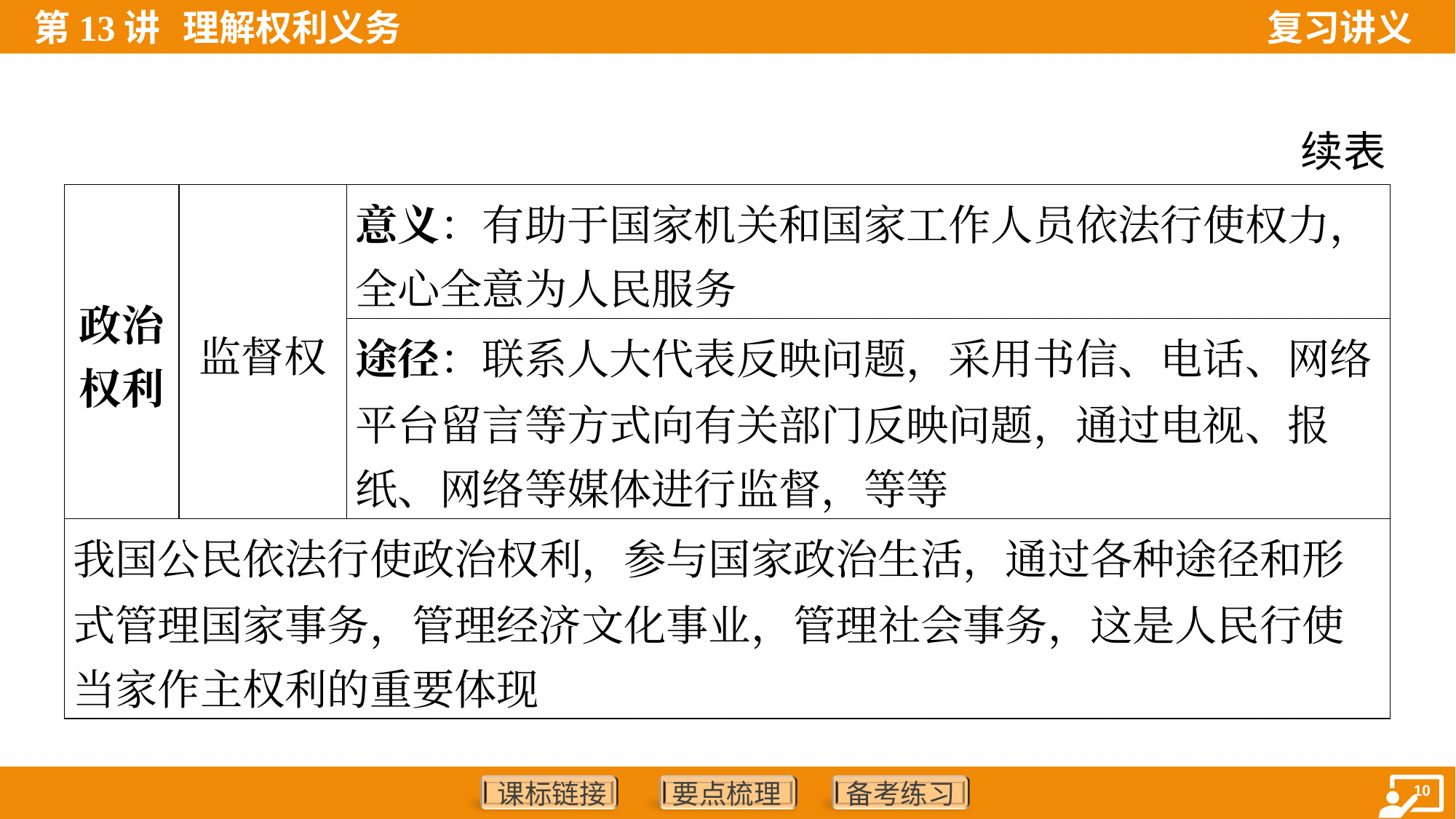

续表
| 政治 权利 | 监督权 | 意义：有助于国家机关和国家工作人员依法行使权力， 全心全意为人民服务 |
| --- | --- | --- |
|  |  | 途径：联系人大代表反映问题，采用书信、电话、网络 平台留言等方式向有关部门反映问题，通过电视、报 纸、网络等媒体进行监督，等等 |
| 我国公民依法行使政治权利，参与国家政治生活，通过各种途径和形 式管理国家事务，管理经济文化事业，管理社会事务，这是人民行使 当家作主权利的重要体现 |  |  |